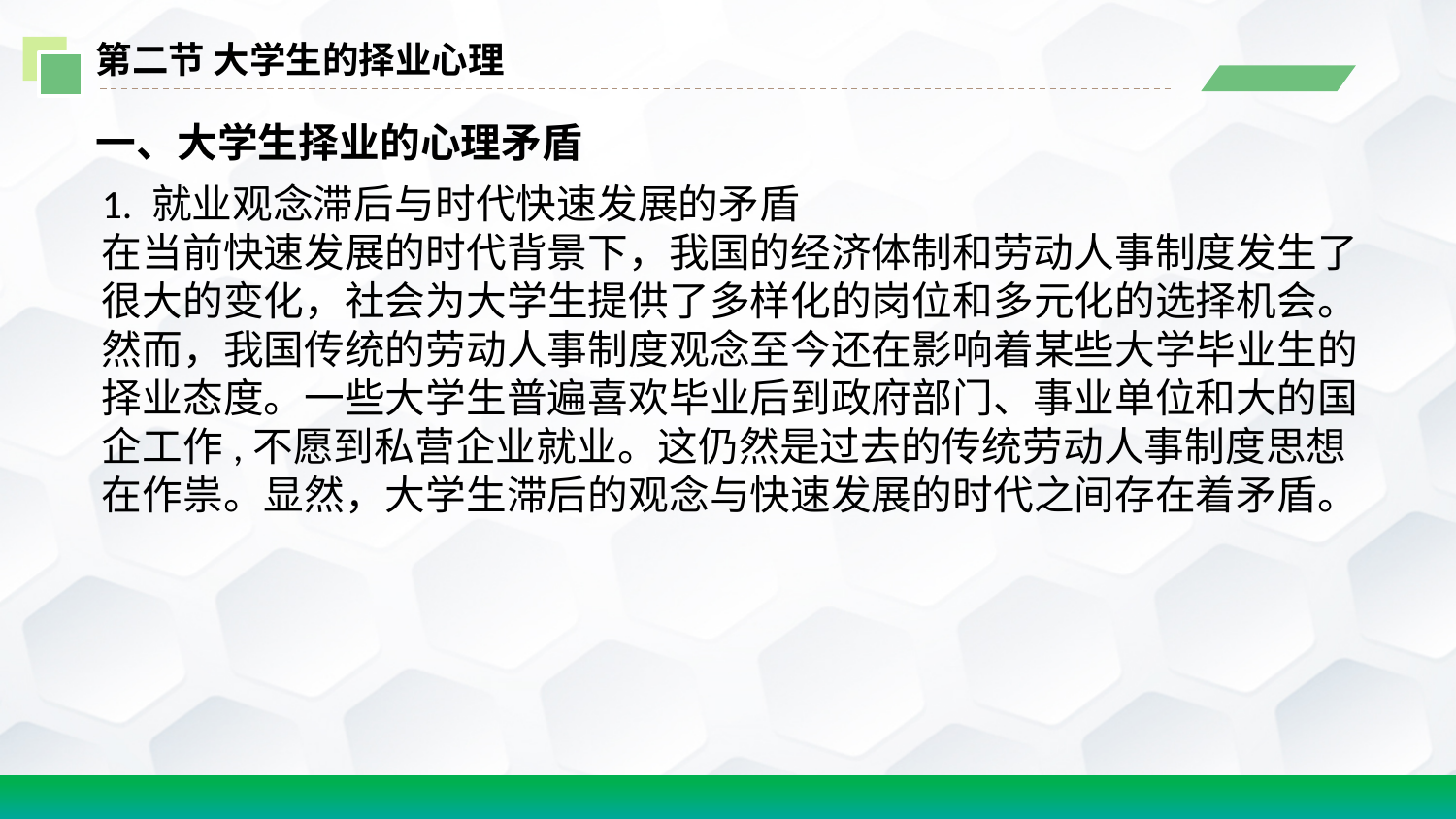

第二节 大学生的择业心理
一、大学生择业的心理矛盾
1. 就业观念滞后与时代快速发展的矛盾
在当前快速发展的时代背景下，我国的经济体制和劳动人事制度发生了很大的变化，社会为大学生提供了多样化的岗位和多元化的选择机会。然而，我国传统的劳动人事制度观念至今还在影响着某些大学毕业生的择业态度。一些大学生普遍喜欢毕业后到政府部门、事业单位和大的国企工作,不愿到私营企业就业。这仍然是过去的传统劳动人事制度思想在作祟。显然，大学生滞后的观念与快速发展的时代之间存在着矛盾。